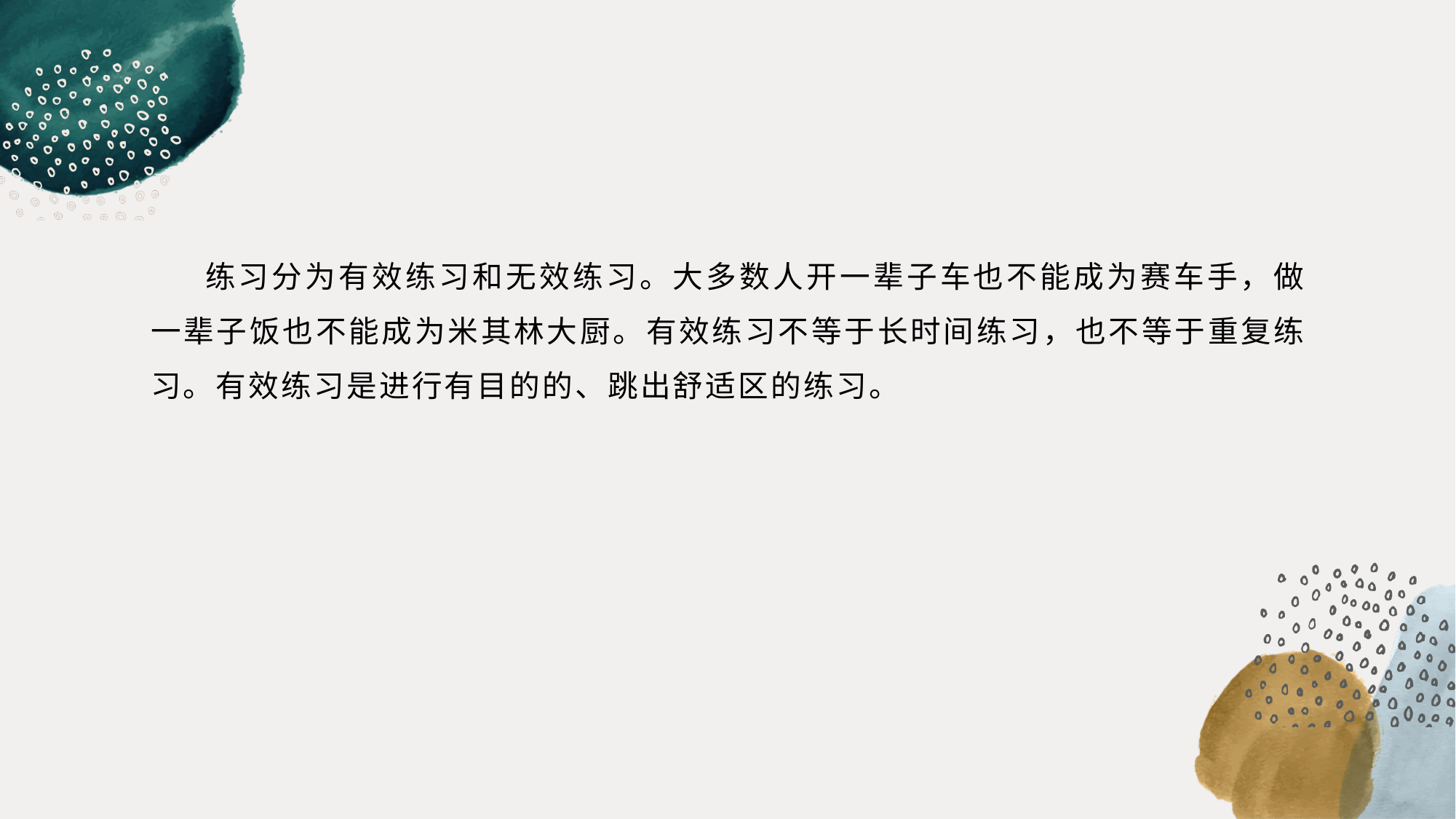

练习分为有效练习和无效练习。大多数人开一辈子车也不能成为赛车手，做一辈子饭也不能成为米其林大厨。有效练习不等于长时间练习，也不等于重复练习。有效练习是进行有目的的、跳出舒适区的练习。